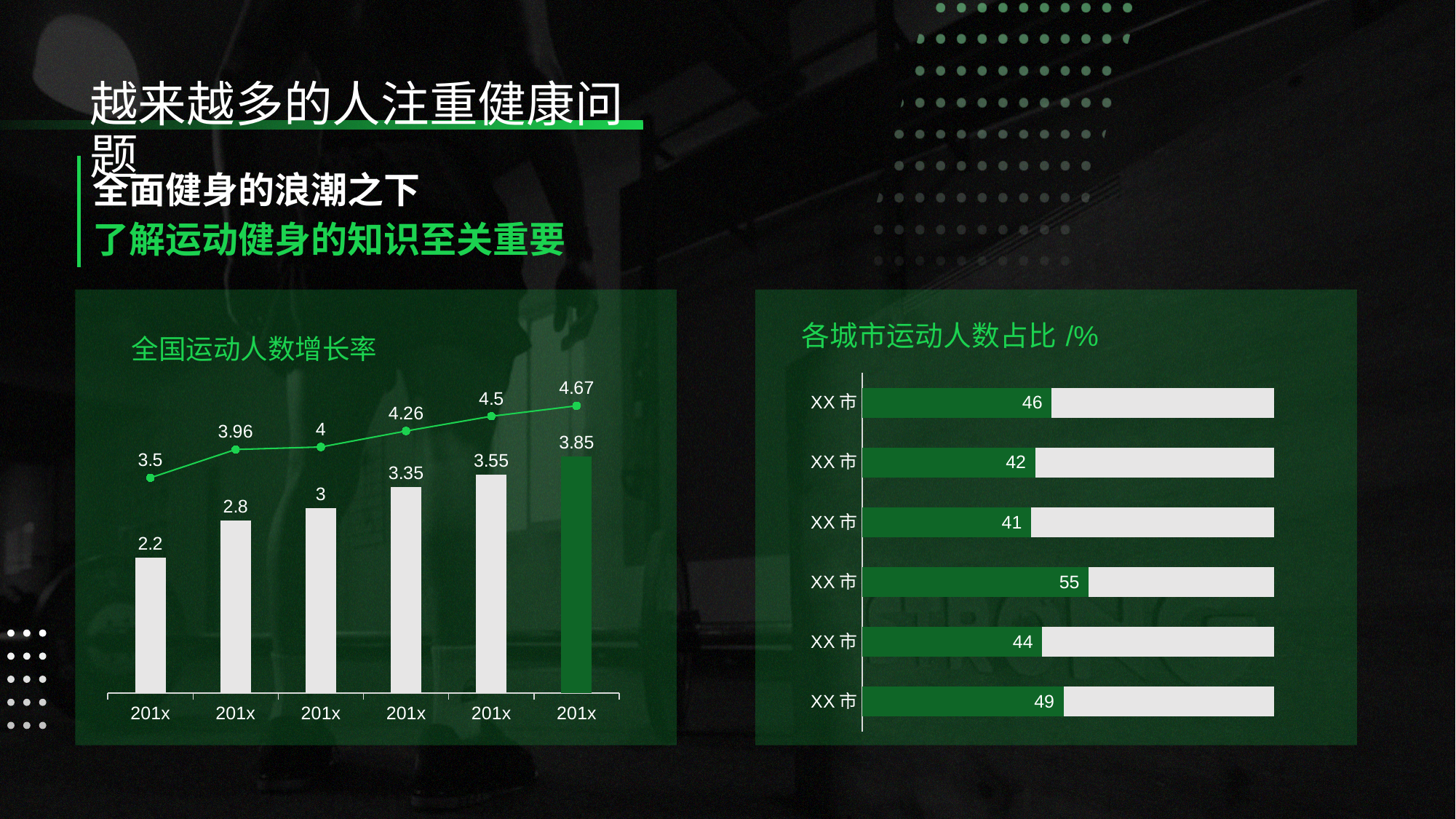

越来越多的人注重健康问题
全面健身的浪潮之下
了解运动健身的知识至关重要

### Chart: 全国运动人数增长率

| Category | 运动人数/亿 | 运动人数增长率/% |
|---|---|---|
| 201x | 2.2 | 3.5 |
| 201x | 2.8 | 3.96 |
| 201x | 3.0 | 4.0 |
| 201x | 3.35 | 4.26 |
| 201x | 3.55 | 4.5 |
| 201x | 3.85 | 4.67 |

### Chart: 各城市运动人数占比/%

| Category | 各城市运动人数占比/% | 列1 |
|---|---|---|
| XX市 | 48.9 | 51.1 |
| XX市 | 43.7 | 56.3 |
| XX市 | 55.0 | 45.0 |
| XX市 | 41.0 | 59.0 |
| XX市 | 42.0 | 58.0 |
| XX市 | 46.0 | 54.0 |